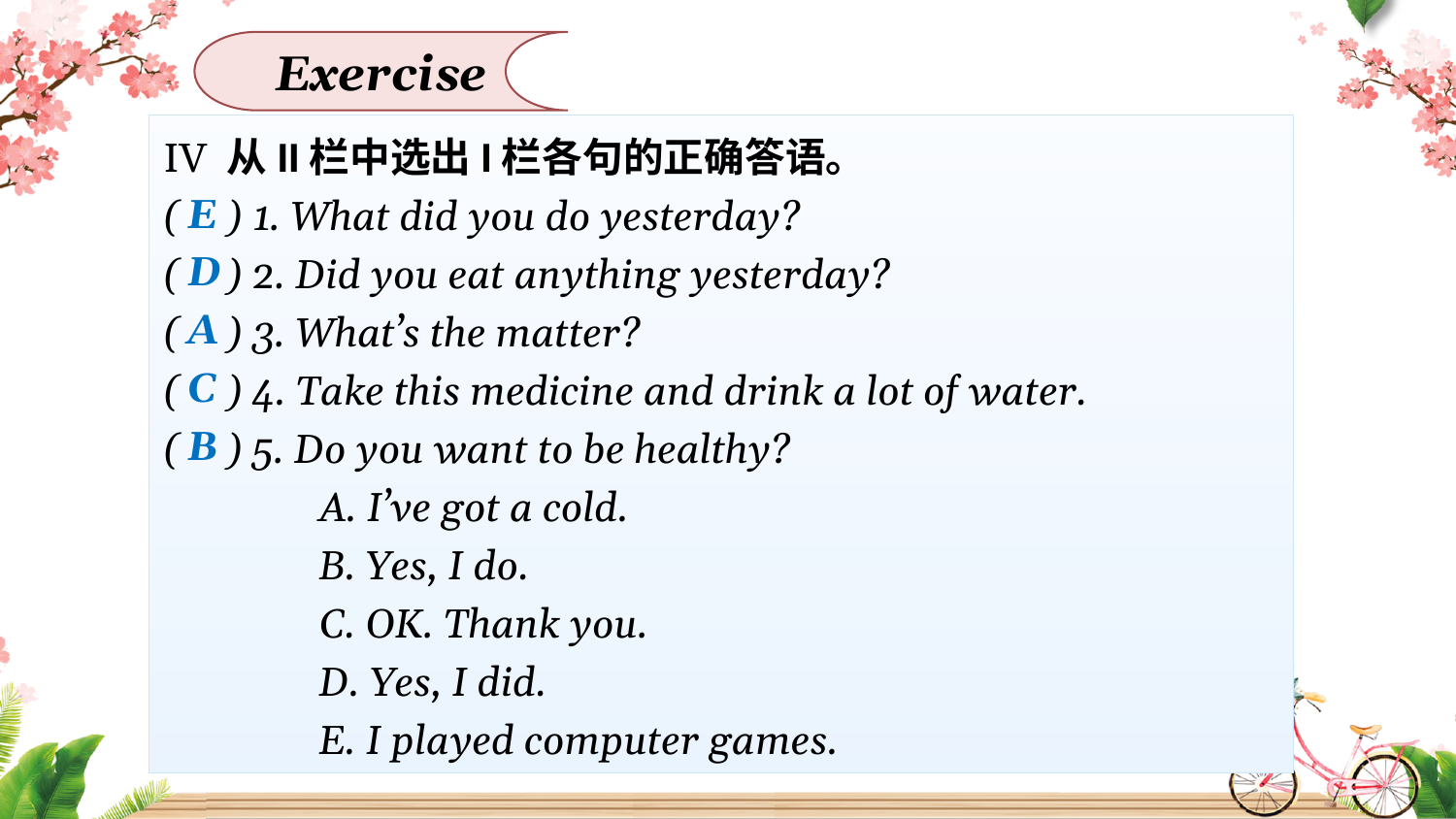

Exercise
IV 从II栏中选出I栏各句的正确答语。
(     ) 1. What did you do yesterday?
(     ) 2. Did you eat anything yesterday?
(     ) 3. What’s the matter?
(     ) 4. Take this medicine and drink a lot of water.
(     ) 5. Do you want to be healthy?
                A. I’ve got a cold.
                B. Yes, I do.
                C. OK. Thank you.
                D. Yes, I did.
                E. I played computer games.
E
D
A
C
B